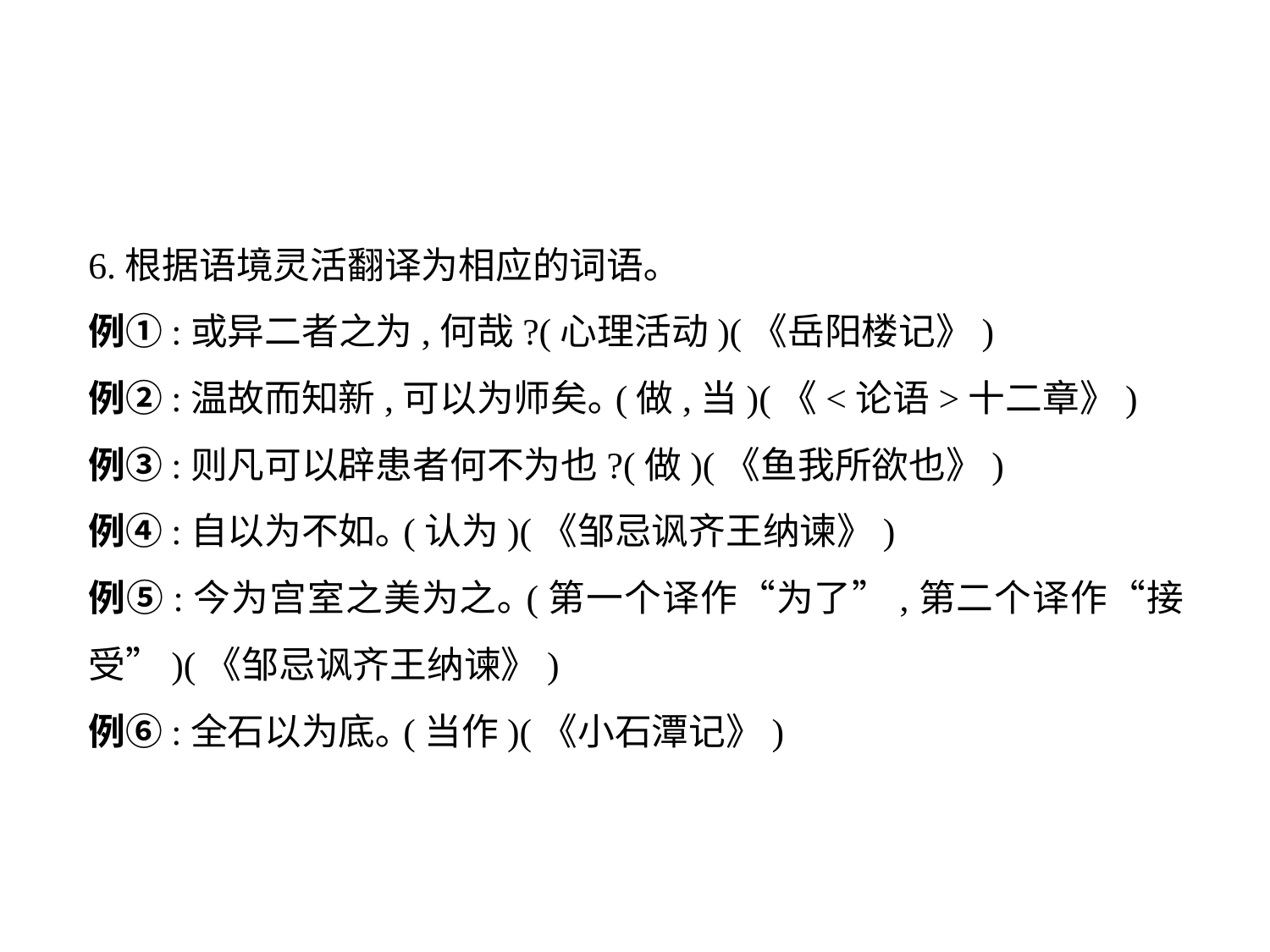

6.根据语境灵活翻译为相应的词语｡
例①:或异二者之为,何哉?(心理活动)(《岳阳楼记》)
例②:温故而知新,可以为师矣｡(做,当)(《<论语>十二章》)
例③:则凡可以辟患者何不为也?(做)(《鱼我所欲也》)
例④:自以为不如｡(认为)(《邹忌讽齐王纳谏》)
例⑤:今为宫室之美为之｡(第一个译作“为了”,第二个译作“接受”)(《邹忌讽齐王纳谏》)
例⑥:全石以为底｡(当作)(《小石潭记》)